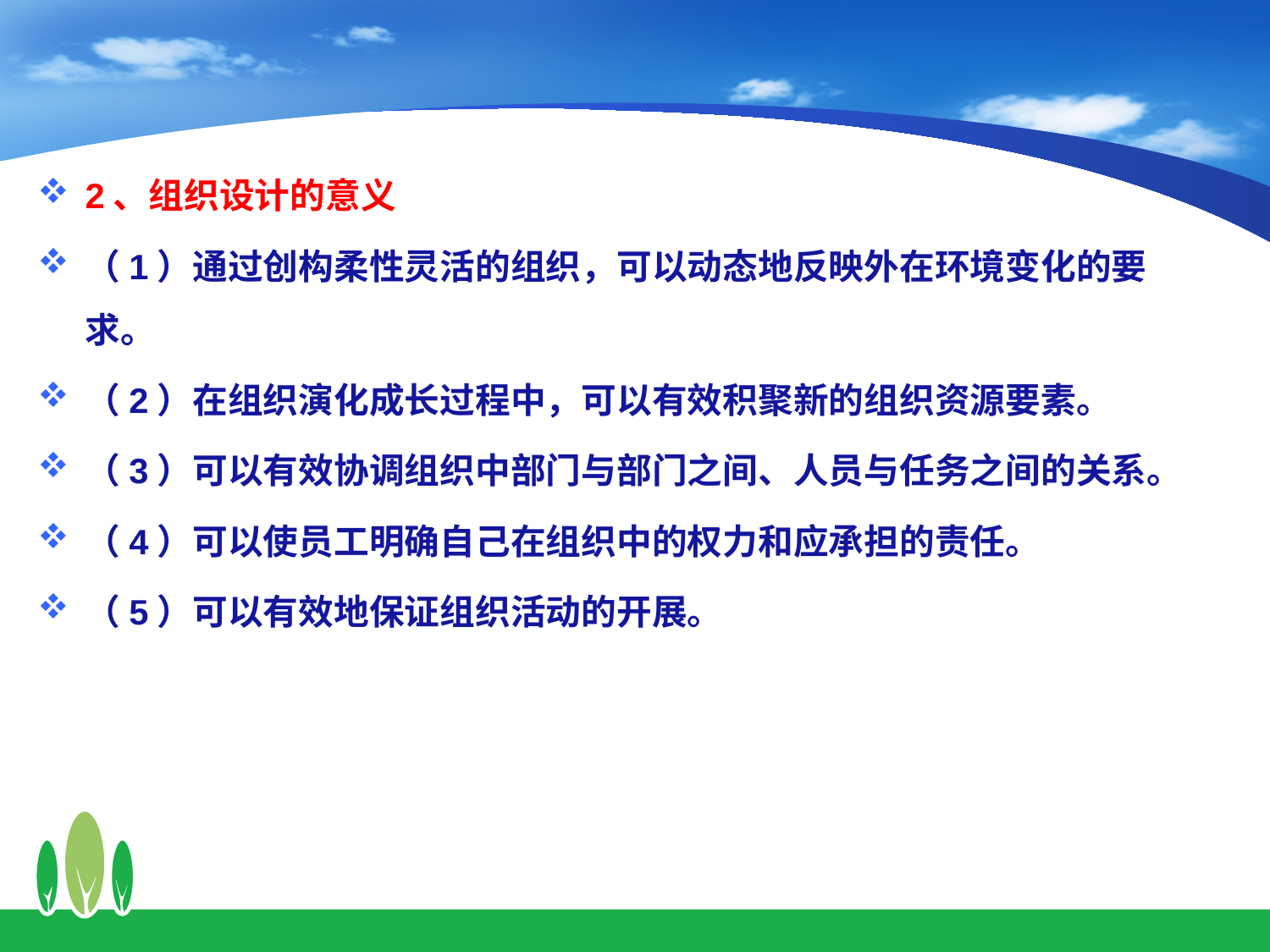

2、组织设计的意义
（1）通过创构柔性灵活的组织，可以动态地反映外在环境变化的要求。
（2）在组织演化成长过程中，可以有效积聚新的组织资源要素。
（3）可以有效协调组织中部门与部门之间、人员与任务之间的关系。
（4）可以使员工明确自己在组织中的权力和应承担的责任。
（5）可以有效地保证组织活动的开展。

34